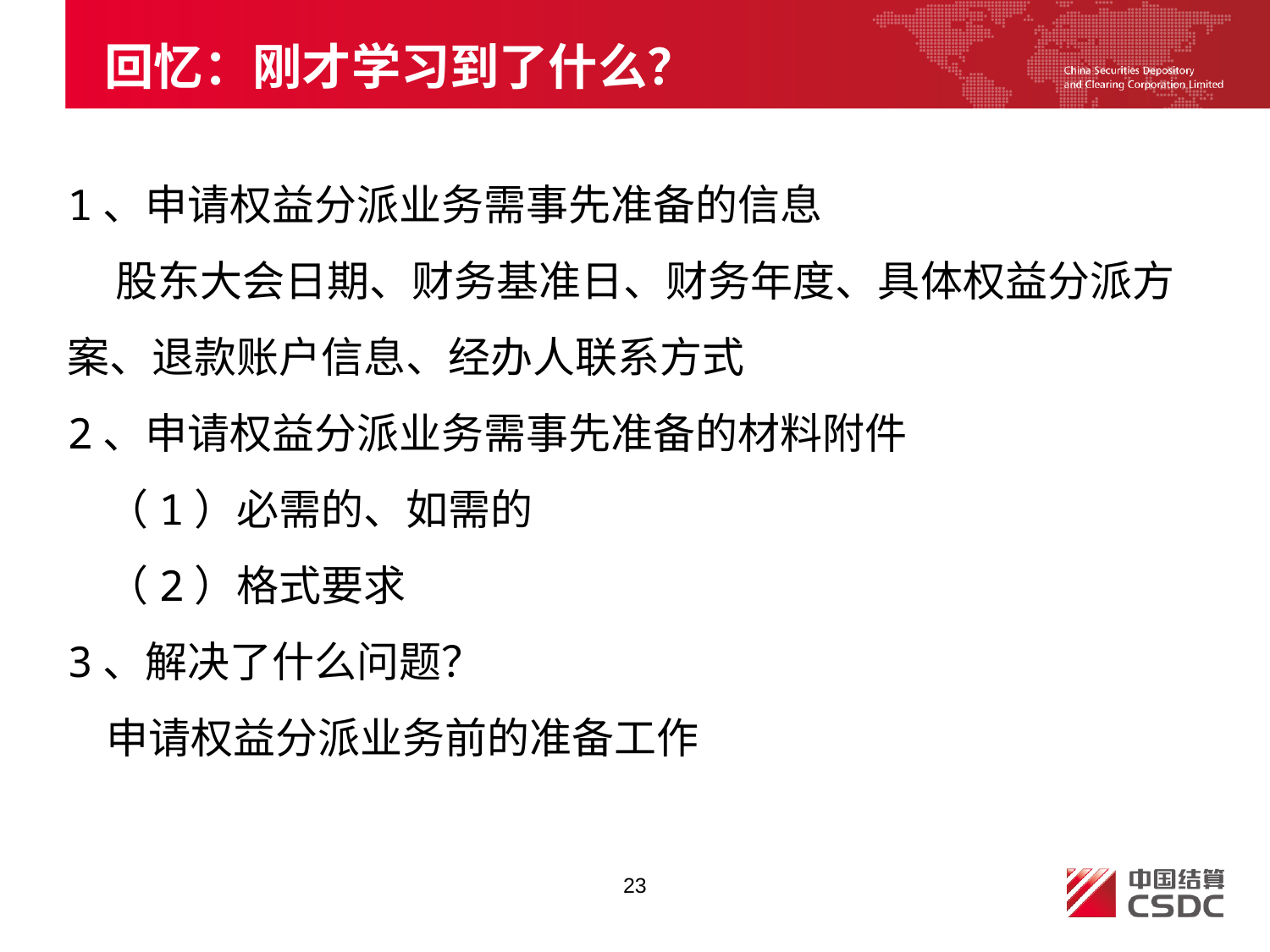

# 回忆：刚才学习到了什么？
1、申请权益分派业务需事先准备的信息
    股东大会日期、财务基准日、财务年度、具体权益分派方案、退款账户信息、经办人联系方式
2、申请权益分派业务需事先准备的材料附件
   （1）必需的、如需的
   （2）格式要求
3、解决了什么问题？
   申请权益分派业务前的准备工作

23